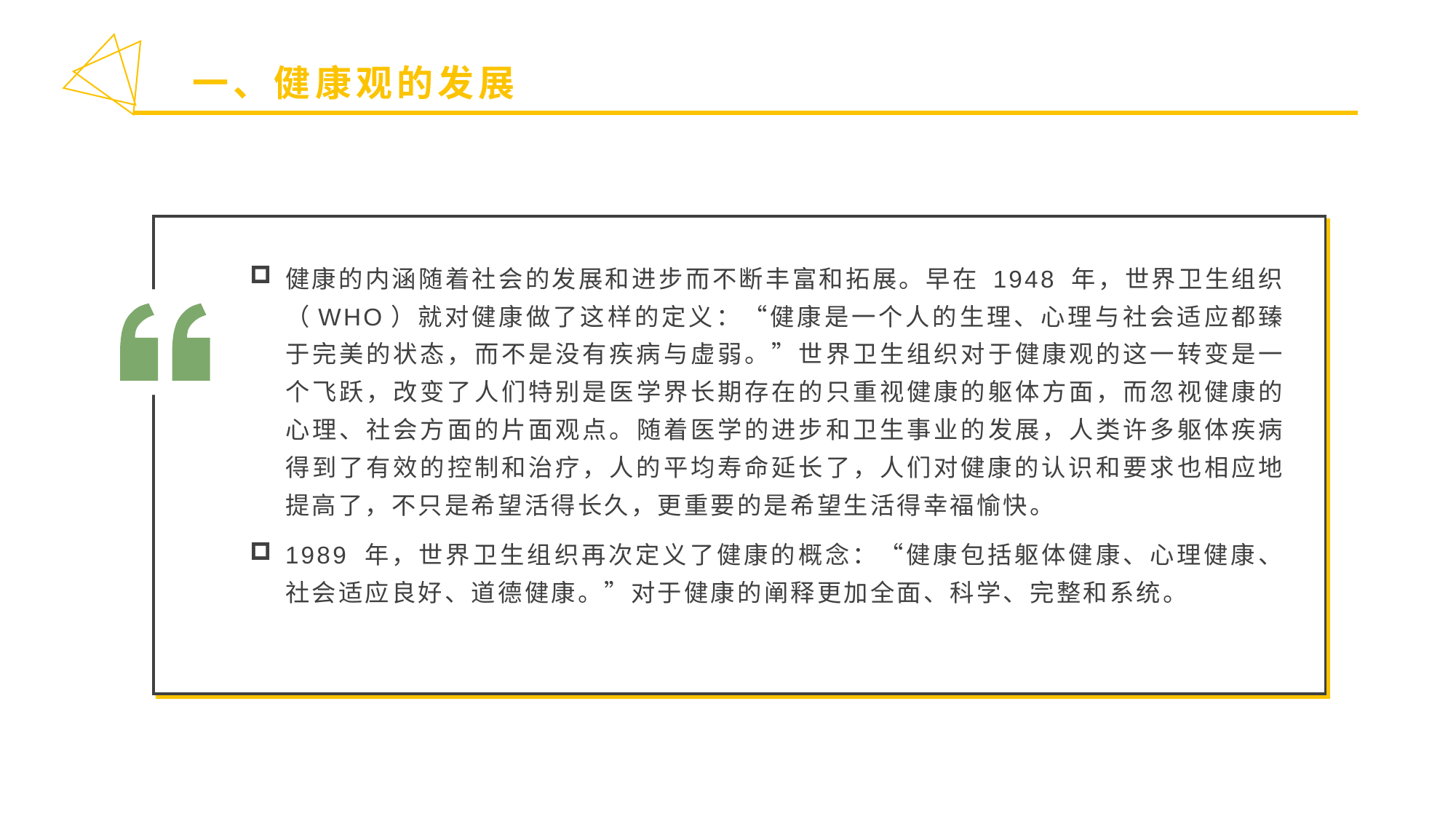

一、健康观的发展

健康的内涵随着社会的发展和进步而不断丰富和拓展。早在 1948 年，世界卫生组织（WHO）就对健康做了这样的定义：“健康是一个人的生理、心理与社会适应都臻于完美的状态，而不是没有疾病与虚弱。”世界卫生组织对于健康观的这一转变是一个飞跃，改变了人们特别是医学界长期存在的只重视健康的躯体方面，而忽视健康的心理、社会方面的片面观点。随着医学的进步和卫生事业的发展，人类许多躯体疾病得到了有效的控制和治疗，人的平均寿命延长了，人们对健康的认识和要求也相应地提高了，不只是希望活得长久，更重要的是希望生活得幸福愉快。
1989 年，世界卫生组织再次定义了健康的概念：“健康包括躯体健康、心理健康、社会适应良好、道德健康。”对于健康的阐释更加全面、科学、完整和系统。